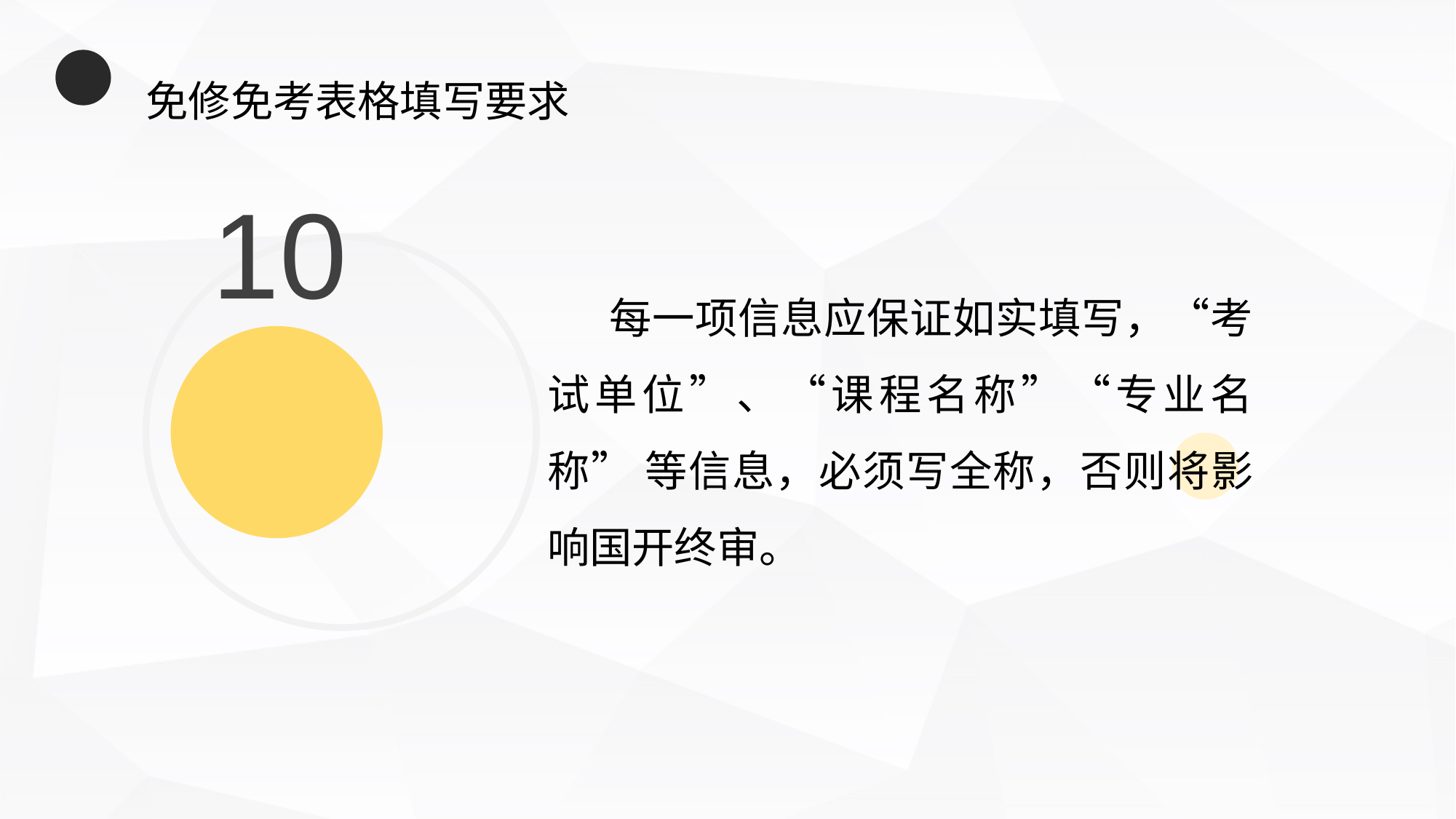

免修免考表格填写要求
10

        每一项信息应保证如实填写，“考试单位”、“课程名称”“专业名称” 等信息，必须写全称，否则将影响国开终审。